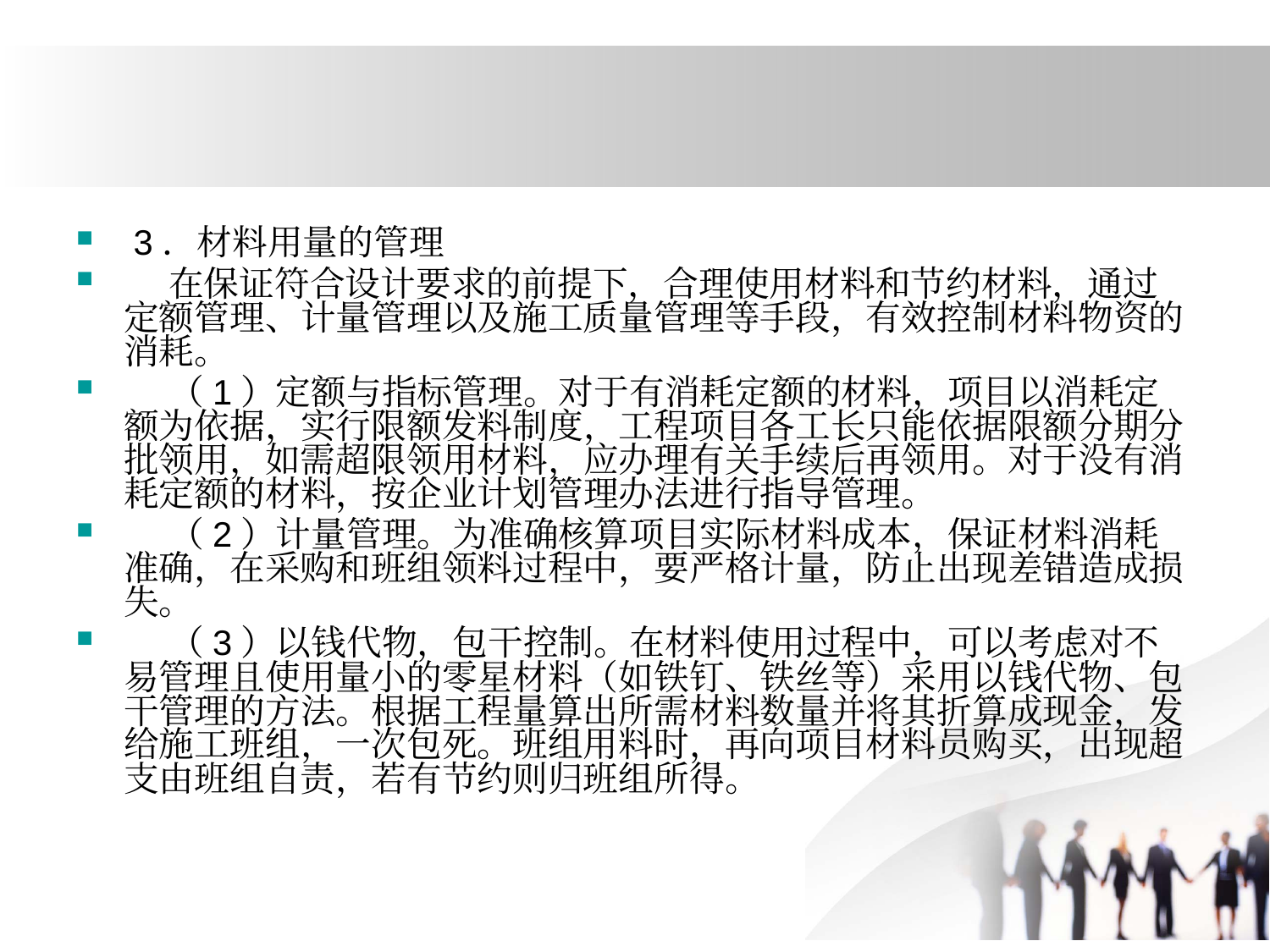

#
 3．材料用量的管理
    在保证符合设计要求的前提下，合理使用材料和节约材料，通过定额管理、计量管理以及施工质量管理等手段，有效控制材料物资的消耗。
    （1）定额与指标管理。对于有消耗定额的材料，项目以消耗定额为依据，实行限额发料制度，工程项目各工长只能依据限额分期分批领用，如需超限领用材料，应办理有关手续后再领用。对于没有消耗定额的材料，按企业计划管理办法进行指导管理。
    （2）计量管理。为准确核算项目实际材料成本，保证材料消耗准确，在采购和班组领料过程中，要严格计量，防止出现差错造成损失。
    （3）以钱代物，包干控制。在材料使用过程中，可以考虑对不易管理且使用量小的零星材料（如铁钉、铁丝等）采用以钱代物、包干管理的方法。根据工程量算出所需材料数量并将其折算成现金，发给施工班组，一次包死。班组用料时，再向项目材料员购买，出现超支由班组自责，若有节约则归班组所得。